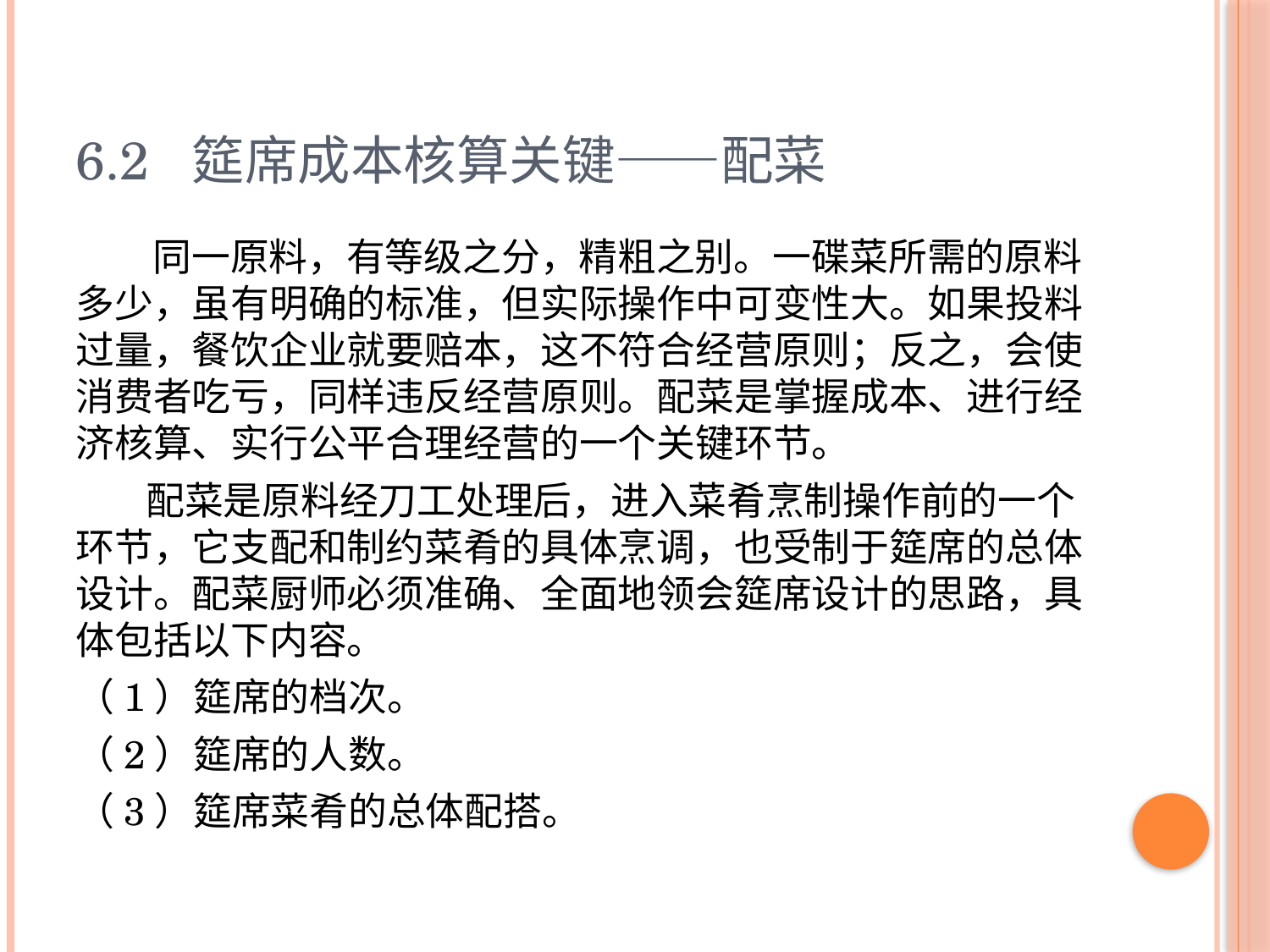

# 6.2  筵席成本核算关键——配菜
       同一原料，有等级之分，精粗之别。一碟菜所需的原料多少，虽有明确的标准，但实际操作中可变性大。如果投料过量，餐饮企业就要赔本，这不符合经营原则；反之，会使消费者吃亏，同样违反经营原则。配菜是掌握成本、进行经济核算、实行公平合理经营的一个关键环节。
       配菜是原料经刀工处理后，进入菜肴烹制操作前的一个环节，它支配和制约菜肴的具体烹调，也受制于筵席的总体设计。配菜厨师必须准确、全面地领会筵席设计的思路，具体包括以下内容。
（1）筵席的档次。
（2）筵席的人数。
（3）筵席菜肴的总体配搭。